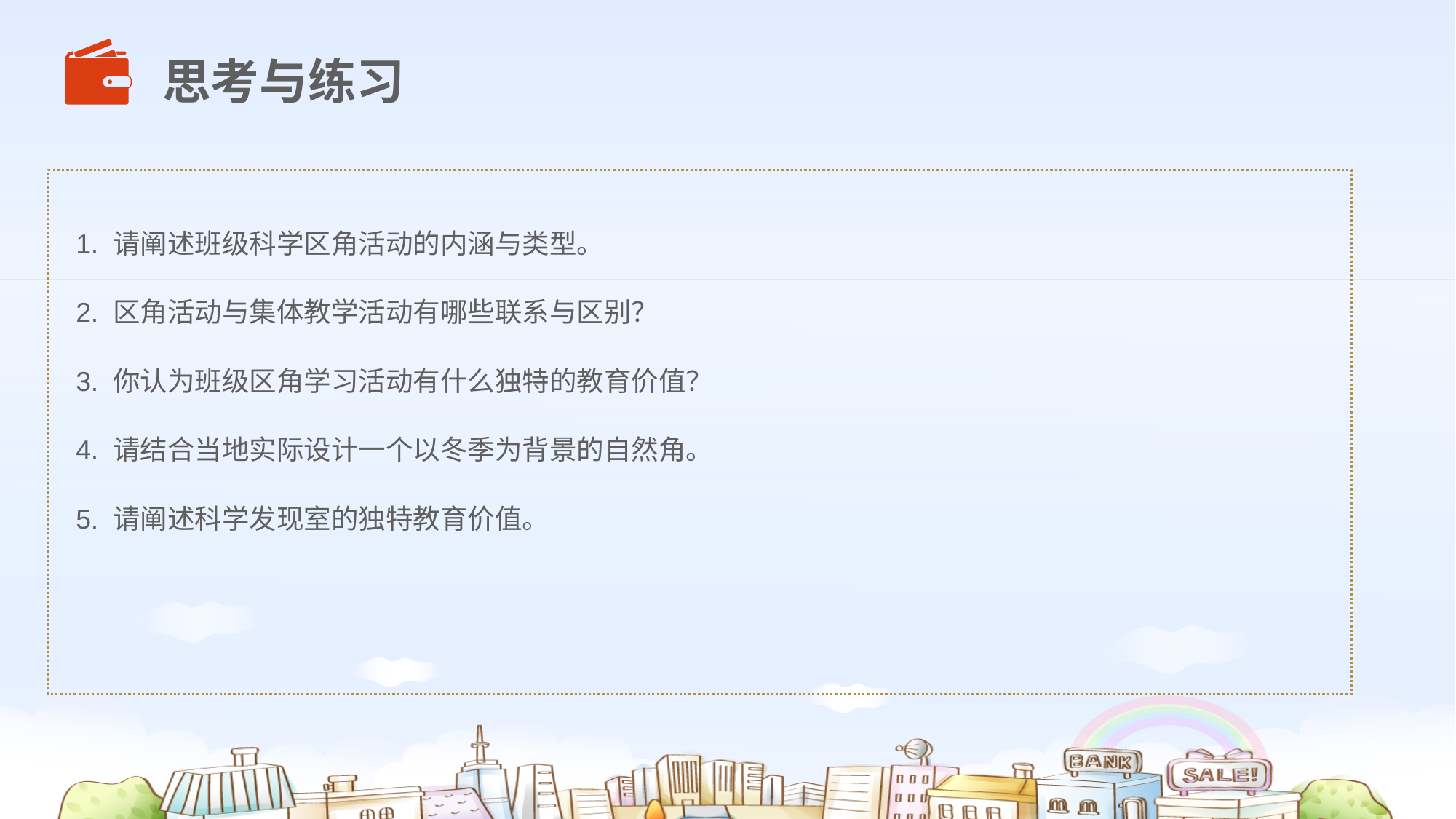

思考与练习

1. 请阐述班级科学区角活动的内涵与类型。
2. 区角活动与集体教学活动有哪些联系与区别？
3. 你认为班级区角学习活动有什么独特的教育价值？
4. 请结合当地实际设计一个以冬季为背景的自然角。
5. 请阐述科学发现室的独特教育价值。